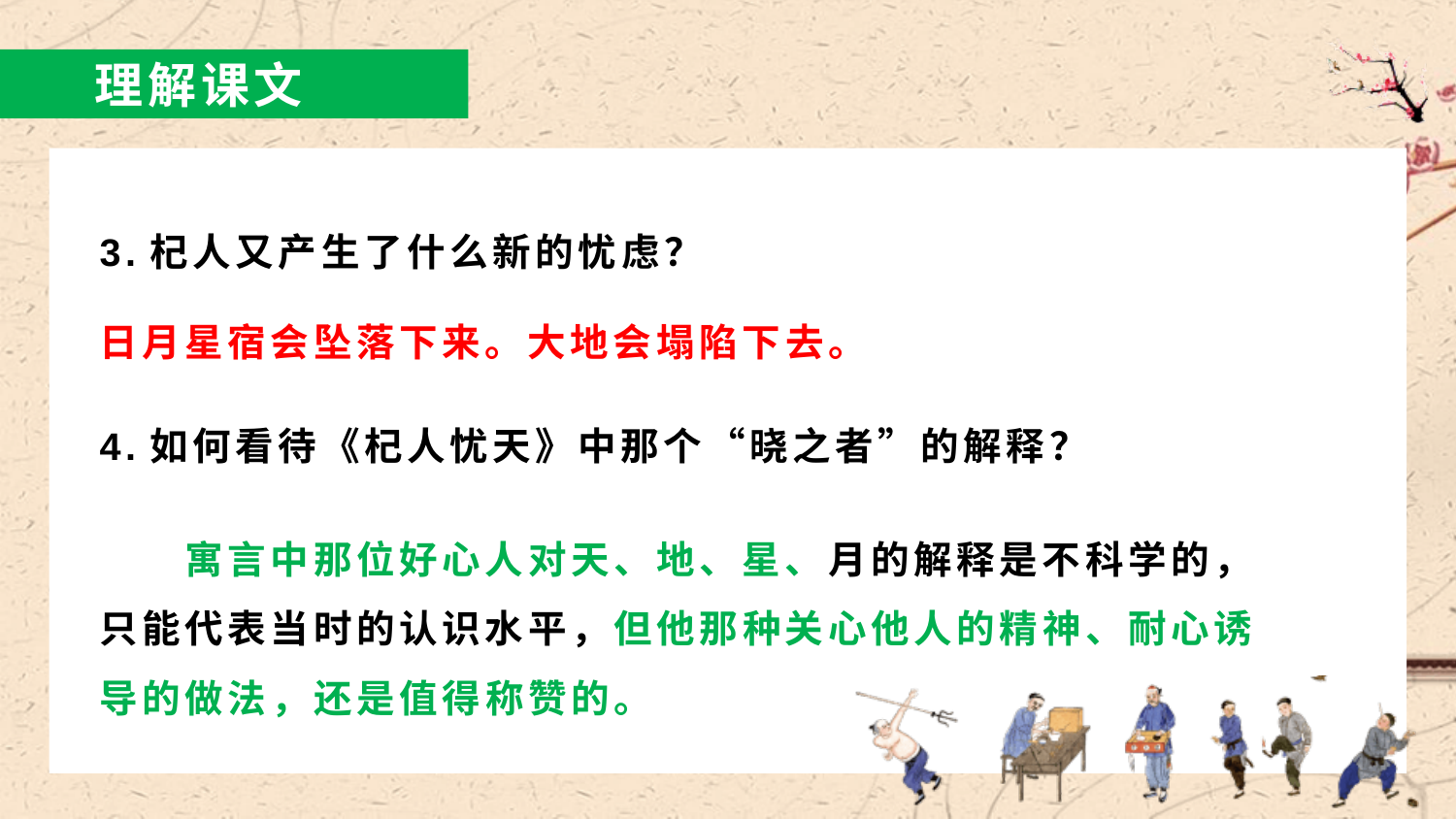

理解课文
3.杞人又产生了什么新的忧虑？
日月星宿会坠落下来。大地会塌陷下去。
4.如何看待《杞人忧天》中那个“晓之者”的解释？
　　寓言中那位好心人对天、地、星、月的解释是不科学的，只能代表当时的认识水平，但他那种关心他人的精神、耐心诱导的做法，还是值得称赞的。